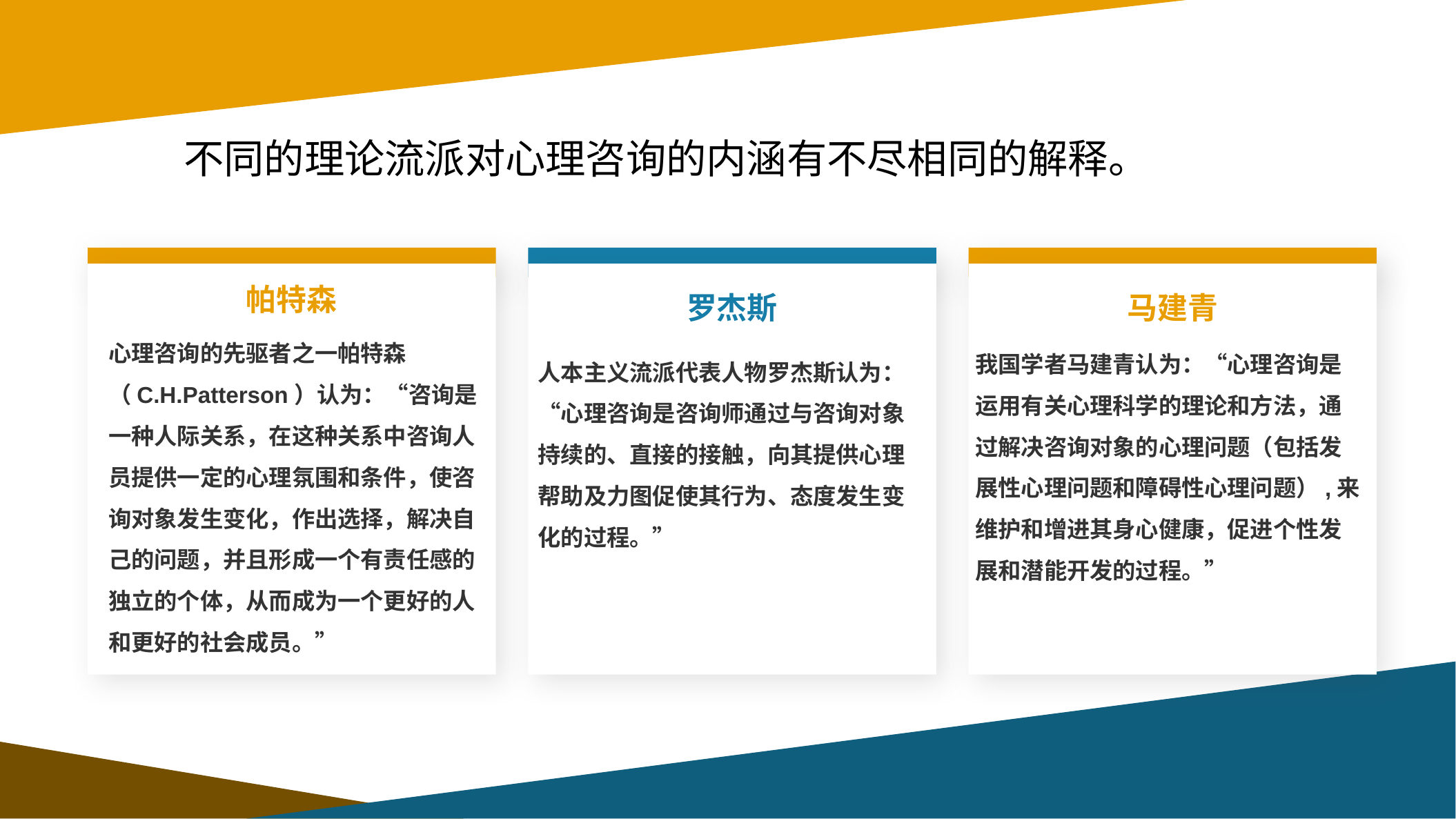

# 不同的理论流派对心理咨询的内涵有不尽相同的解释。

帕特森
罗杰斯
马建青
心理咨询的先驱者之一帕特森（C.H.Patterson）认为：“咨询是一种人际关系，在这种关系中咨询人员提供一定的心理氛围和条件，使咨询对象发生变化，作出选择，解决自己的问题，并且形成一个有责任感的独立的个体，从而成为一个更好的人和更好的社会成员。”

我国学者马建青认为：“心理咨询是运用有关心理科学的理论和方法，通过解决咨询对象的心理问题（包括发展性心理问题和障碍性心理问题）,来维护和增进其身心健康，促进个性发展和潜能开发的过程。”
人本主义流派代表人物罗杰斯认为：“心理咨询是咨询师通过与咨询对象持续的、直接的接触，向其提供心理帮助及力图促使其行为、态度发生变化的过程。”